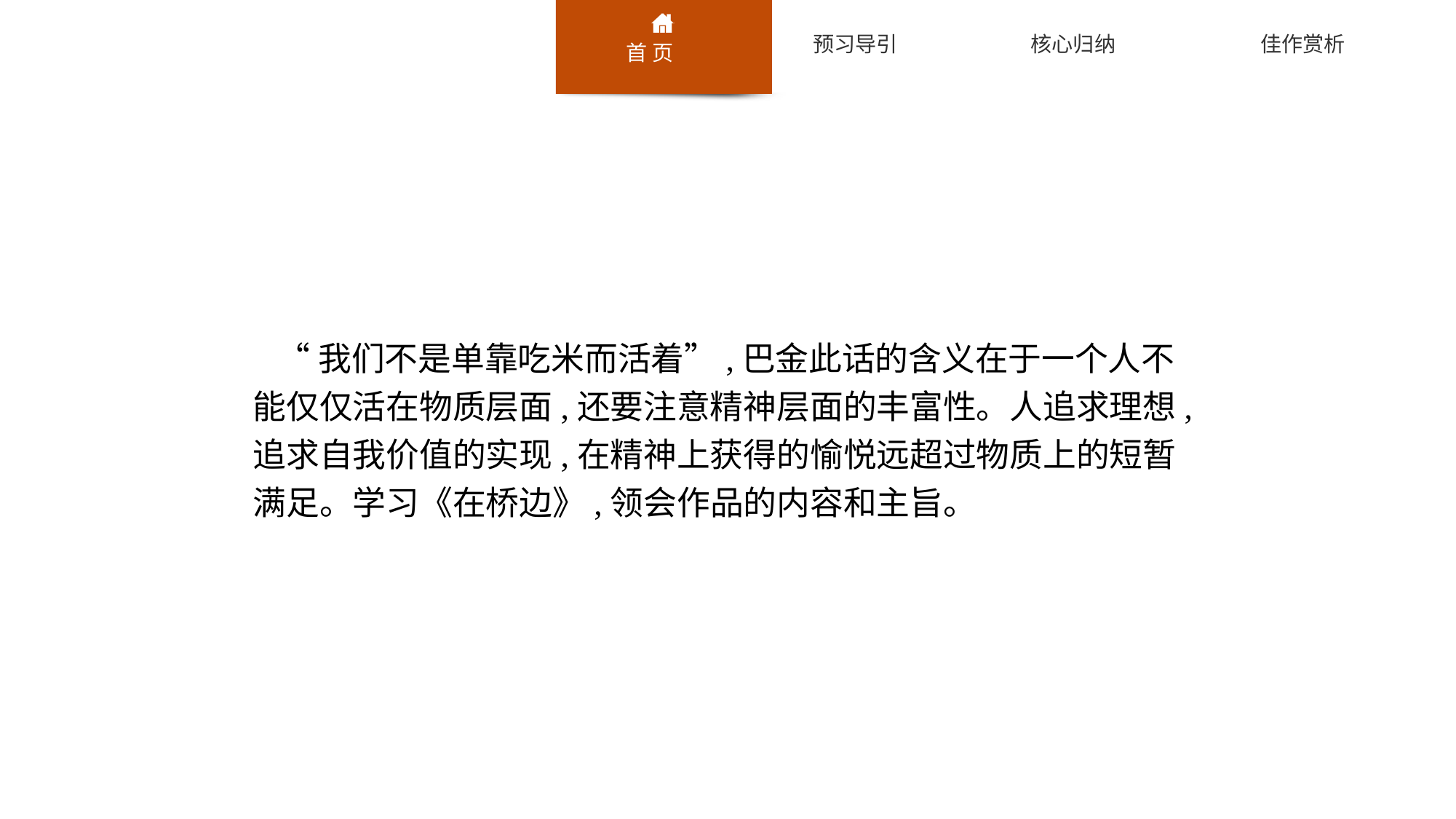

“我们不是单靠吃米而活着”,巴金此话的含义在于一个人不能仅仅活在物质层面,还要注意精神层面的丰富性。人追求理想,追求自我价值的实现,在精神上获得的愉悦远超过物质上的短暂满足。学习《在桥边》,领会作品的内容和主旨。